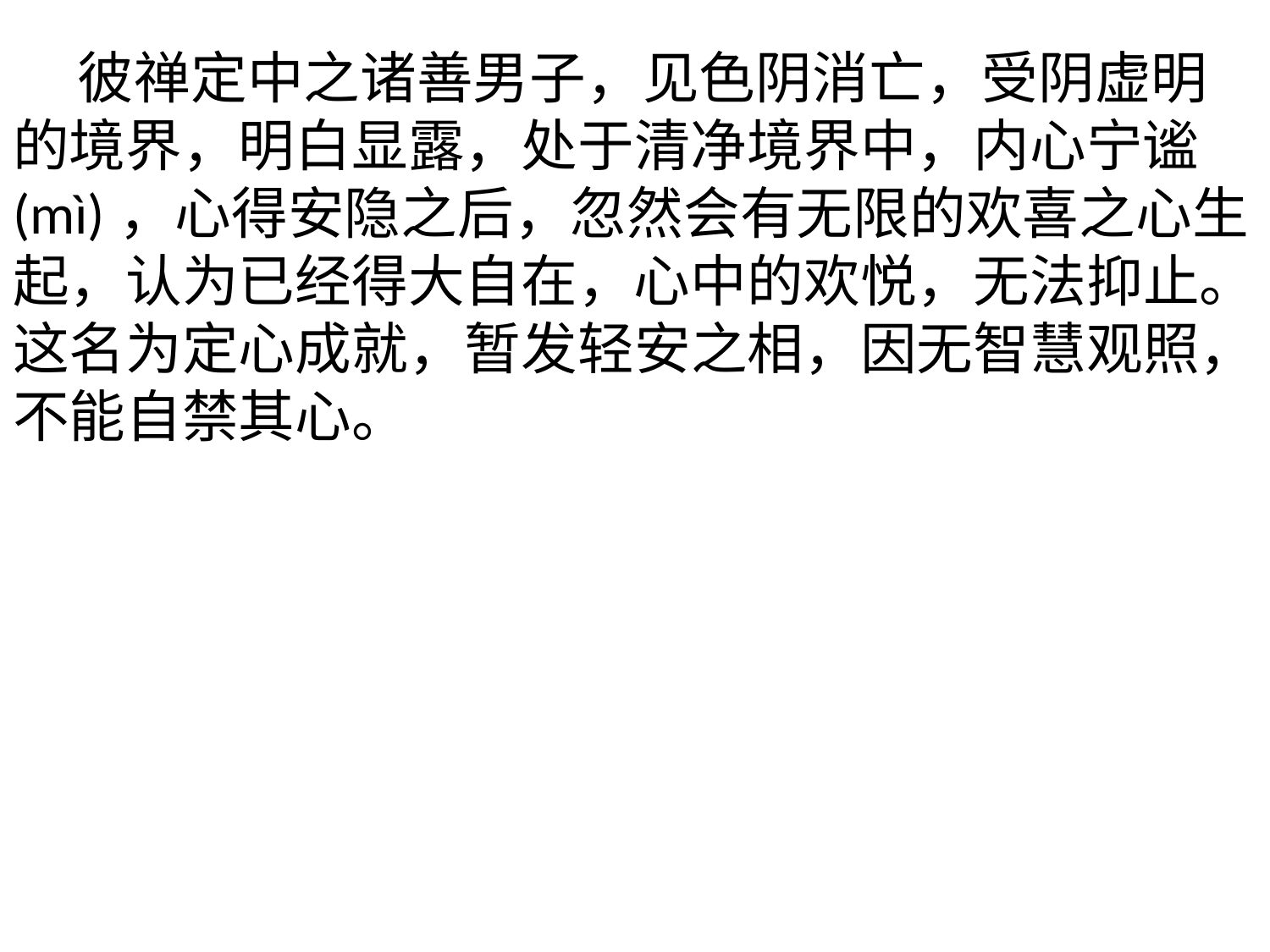

彼禅定中之诸善男子，见色阴消亡，受阴虚明的境界，明白显露，处于清净境界中，内心宁谧(mì)，心得安隐之后，忽然会有无限的欢喜之心生起，认为已经得大自在，心中的欢悦，无法抑止。这名为定心成就，暂发轻安之相，因无智慧观照，不能自禁其心。